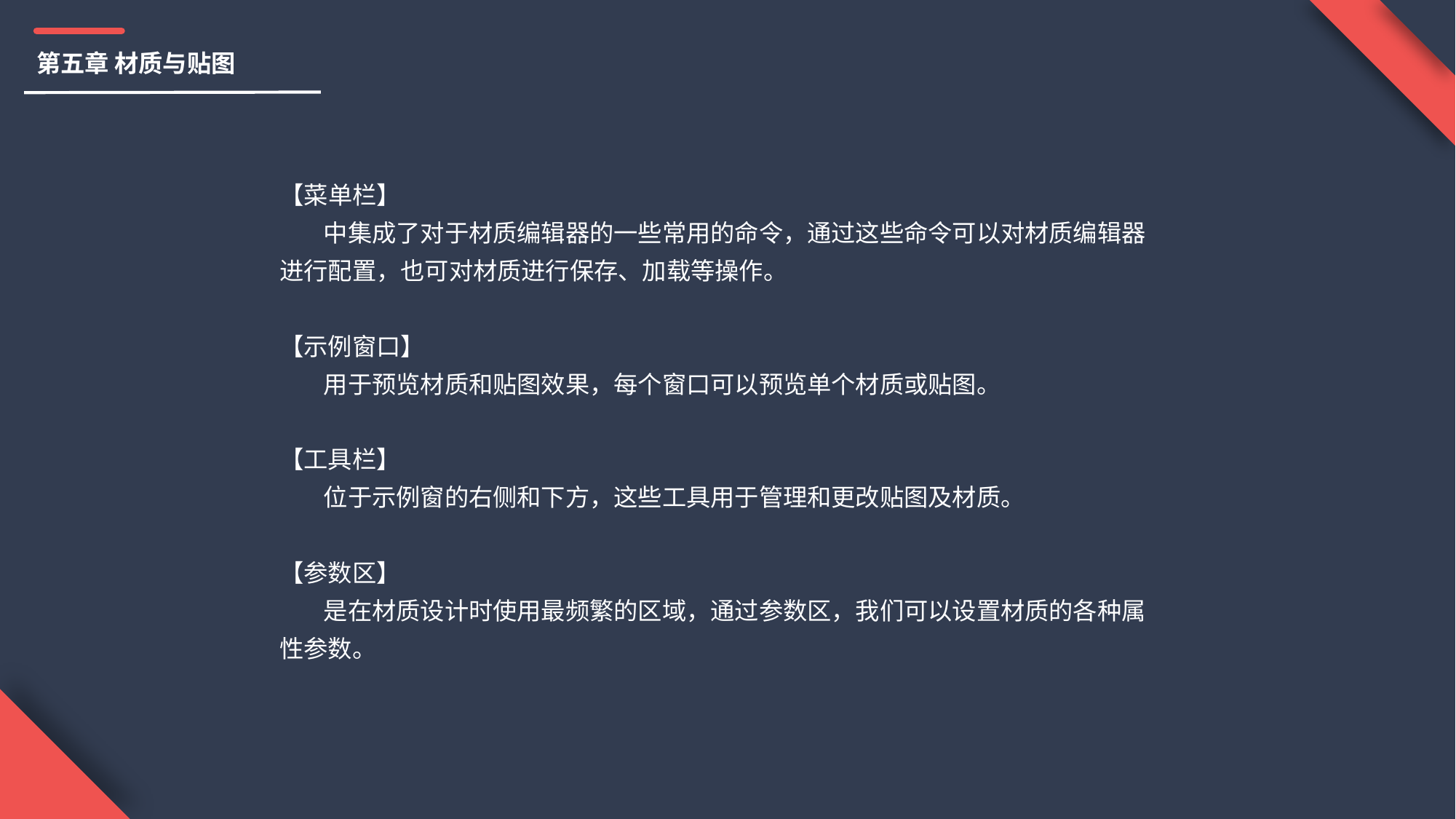

第五章 材质与贴图
【菜单栏】
       中集成了对于材质编辑器的一些常用的命令，通过这些命令可以对材质编辑器进行配置，也可对材质进行保存、加载等操作。

【示例窗口】
       用于预览材质和贴图效果，每个窗口可以预览单个材质或贴图。

【工具栏】
       位于示例窗的右侧和下方，这些工具用于管理和更改贴图及材质。

【参数区】
       是在材质设计时使用最频繁的区域，通过参数区，我们可以设置材质的各种属性参数。